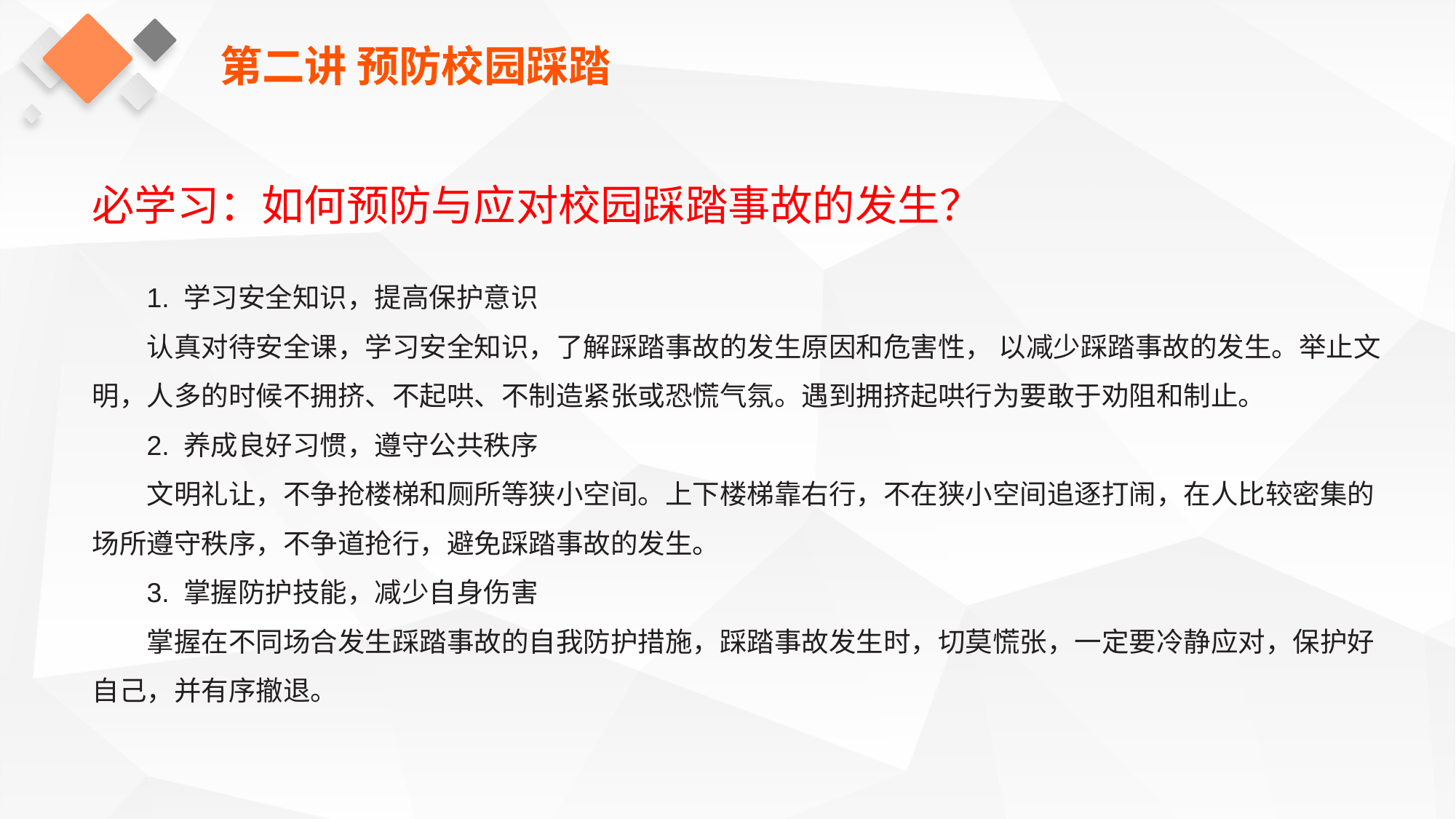

第二讲 预防校园踩踏
必学习：如何预防与应对校园踩踏事故的发生？
1. 学习安全知识，提高保护意识
认真对待安全课，学习安全知识，了解踩踏事故的发生原因和危害性， 以减少踩踏事故的发生。举止文明，人多的时候不拥挤、不起哄、不制造紧张或恐慌气氛。遇到拥挤起哄行为要敢于劝阻和制止。
2. 养成良好习惯，遵守公共秩序
文明礼让，不争抢楼梯和厕所等狭小空间。上下楼梯靠右行，不在狭小空间追逐打闹，在人比较密集的场所遵守秩序，不争道抢行，避免踩踏事故的发生。
3. 掌握防护技能，减少自身伤害
掌握在不同场合发生踩踏事故的自我防护措施，踩踏事故发生时，切莫慌张，一定要冷静应对，保护好自己，并有序撤退。